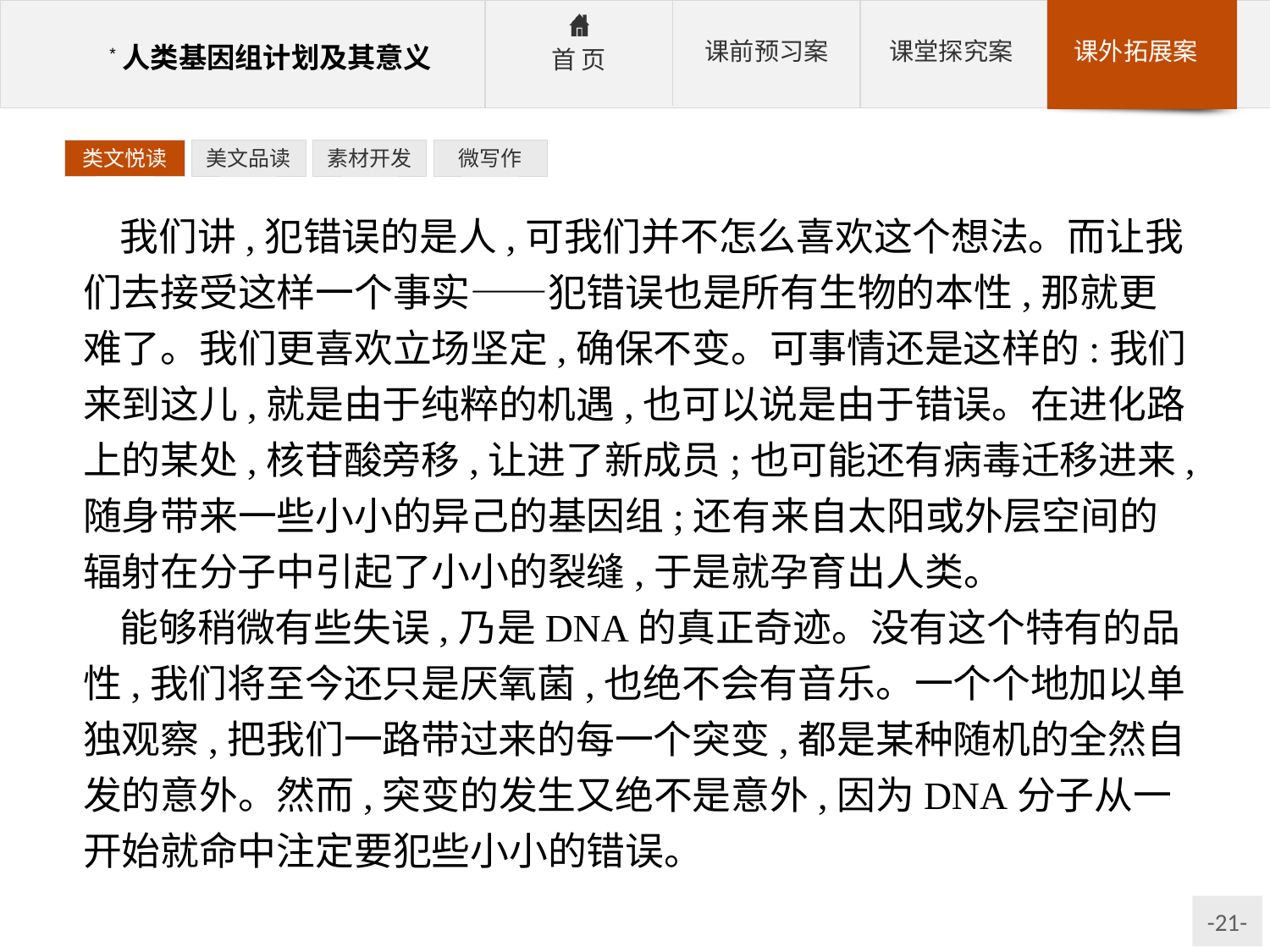

类文悦读
美文品读
素材开发
微写作
我们讲,犯错误的是人,可我们并不怎么喜欢这个想法。而让我们去接受这样一个事实——犯错误也是所有生物的本性,那就更难了。我们更喜欢立场坚定,确保不变。可事情还是这样的:我们来到这儿,就是由于纯粹的机遇,也可以说是由于错误。在进化路上的某处,核苷酸旁移,让进了新成员;也可能还有病毒迁移进来,随身带来一些小小的异己的基因组;还有来自太阳或外层空间的辐射在分子中引起了小小的裂缝,于是就孕育出人类。
能够稍微有些失误,乃是DNA的真正奇迹。没有这个特有的品性,我们将至今还只是厌氧菌,也绝不会有音乐。一个个地加以单独观察,把我们一路带过来的每一个突变,都是某种随机的全然自发的意外。然而,突变的发生又绝不是意外,因为DNA分子从一开始就命中注定要犯些小小的错误。